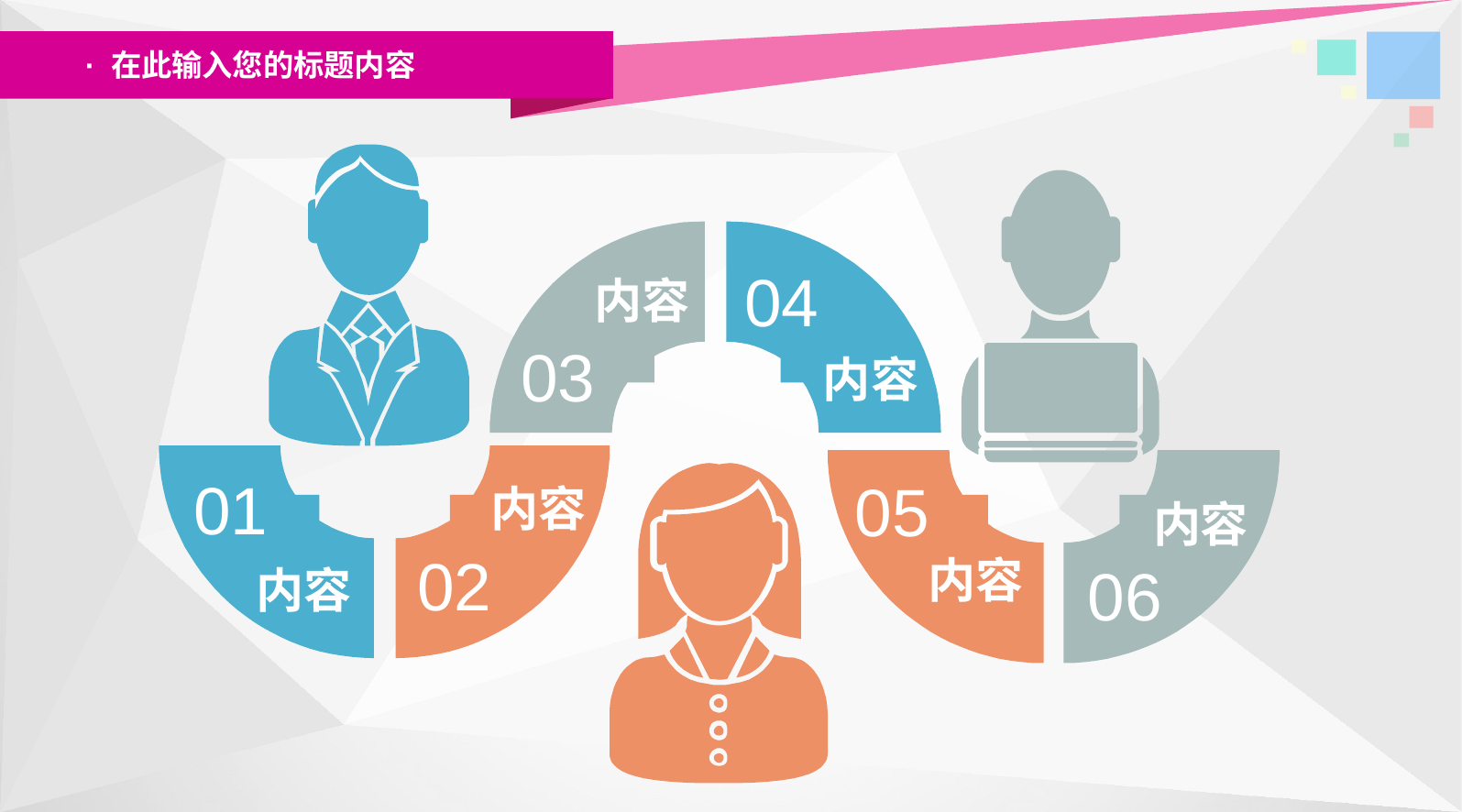

· 在此输入您的标题内容

04
内容
03
内容

01
05
内容
内容
02
内容
06
内容